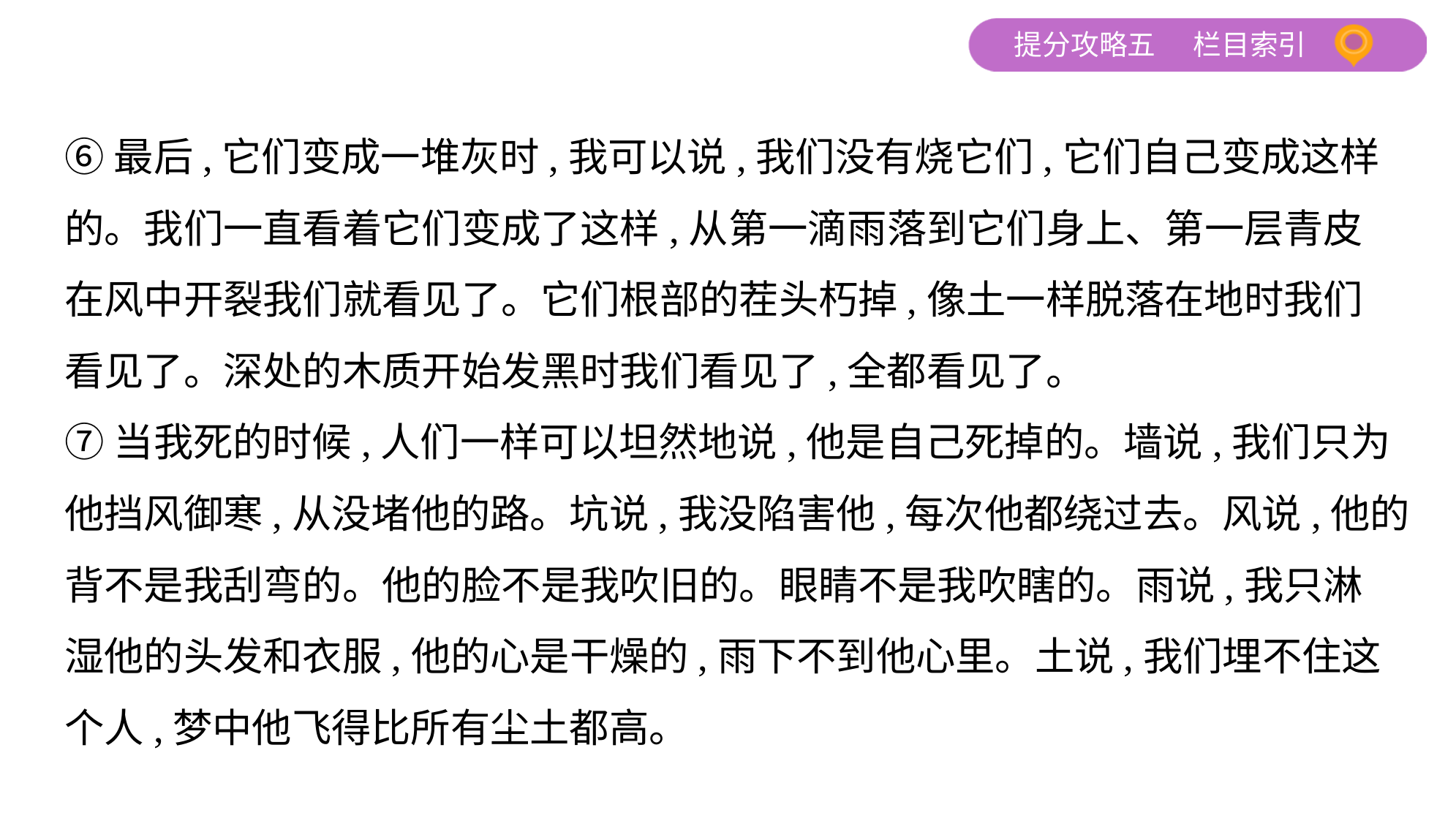

⑥最后,它们变成一堆灰时,我可以说,我们没有烧它们,它们自己变成这样
的。我们一直看着它们变成了这样,从第一滴雨落到它们身上、第一层青皮
在风中开裂我们就看见了。它们根部的茬头朽掉,像土一样脱落在地时我们
看见了。深处的木质开始发黑时我们看见了,全都看见了。
⑦当我死的时候,人们一样可以坦然地说,他是自己死掉的。墙说,我们只为
他挡风御寒,从没堵他的路。坑说,我没陷害他,每次他都绕过去。风说,他的
背不是我刮弯的。他的脸不是我吹旧的。眼睛不是我吹瞎的。雨说,我只淋
湿他的头发和衣服,他的心是干燥的,雨下不到他心里。土说,我们埋不住这
个人,梦中他飞得比所有尘土都高。